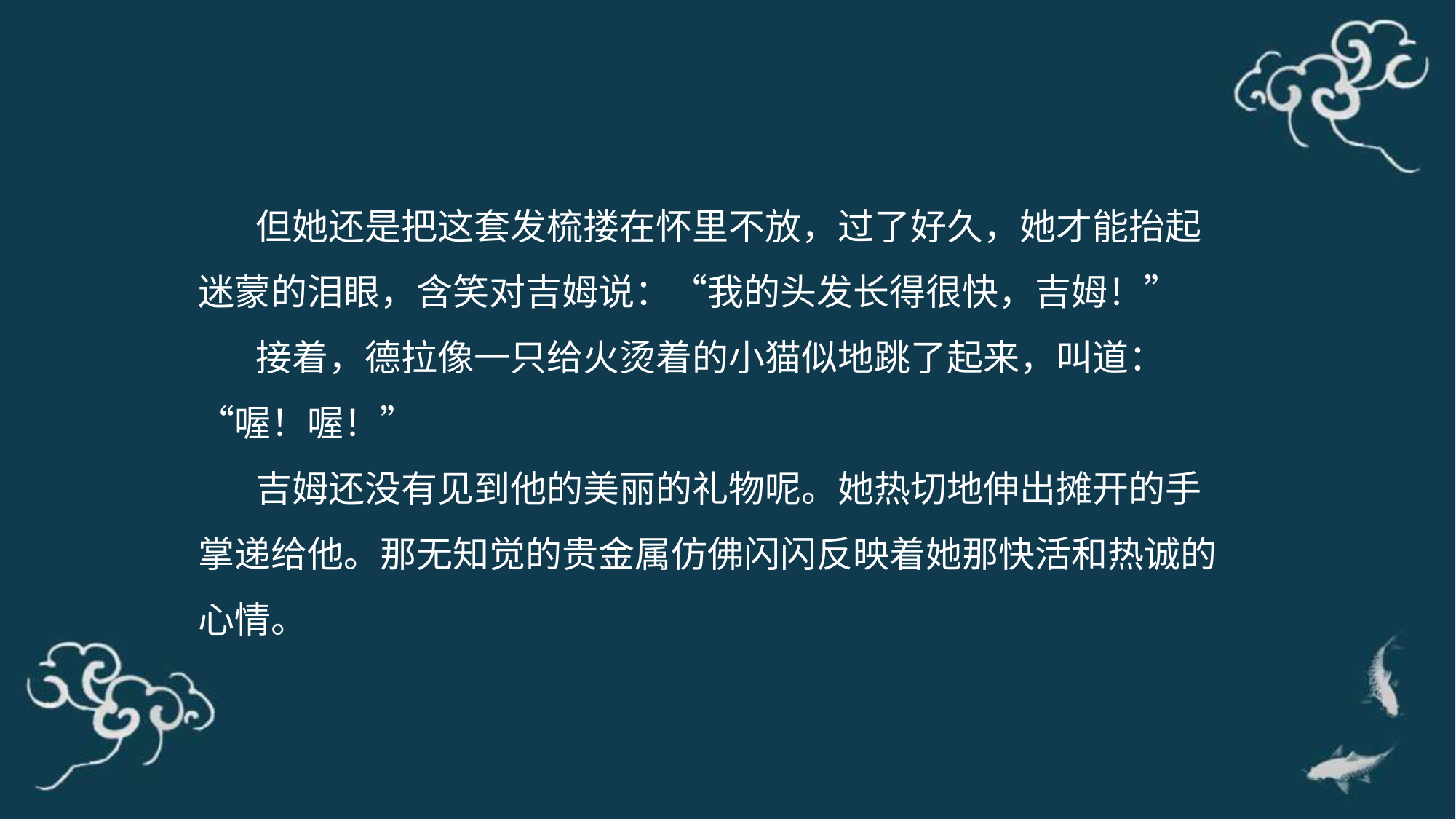

但她还是把这套发梳搂在怀里不放，过了好久，她才能抬起迷蒙的泪眼，含笑对吉姆说：“我的头发长得很快，吉姆！”
  接着，德拉像一只给火烫着的小猫似地跳了起来，叫道：“喔！喔！”
  吉姆还没有见到他的美丽的礼物呢。她热切地伸出摊开的手掌递给他。那无知觉的贵金属仿佛闪闪反映着她那快活和热诚的心情。